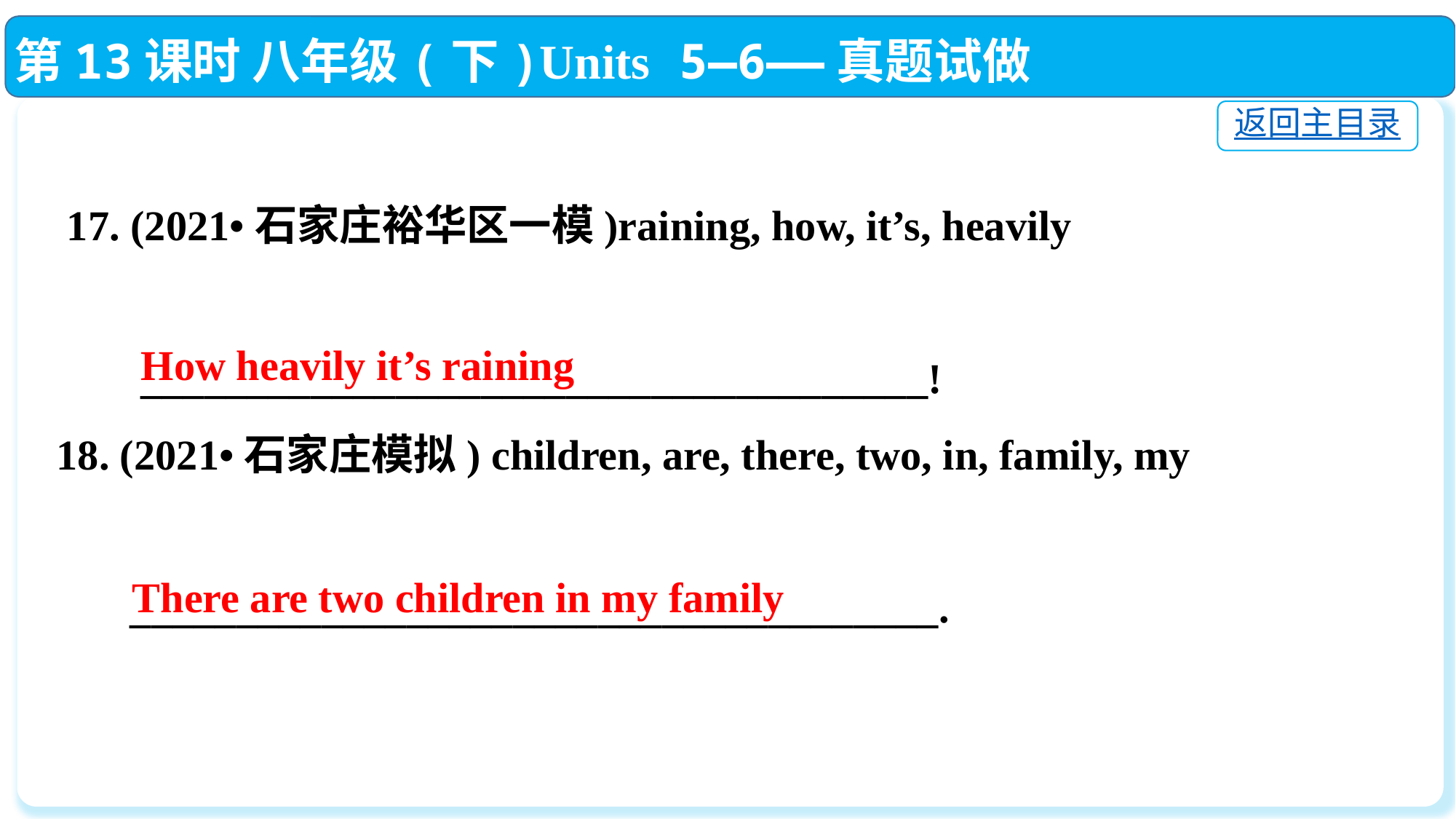

第13课时 八年级(下)Units 5—6——真题试做

返回主目录
 17. (2021•石家庄裕华区一模)raining, how, it’s, heavily

        _____________________________________!
18. (2021•石家庄模拟) children, are, there, two, in, family, my

       ______________________________________.
How heavily it’s raining
There are two children in my family